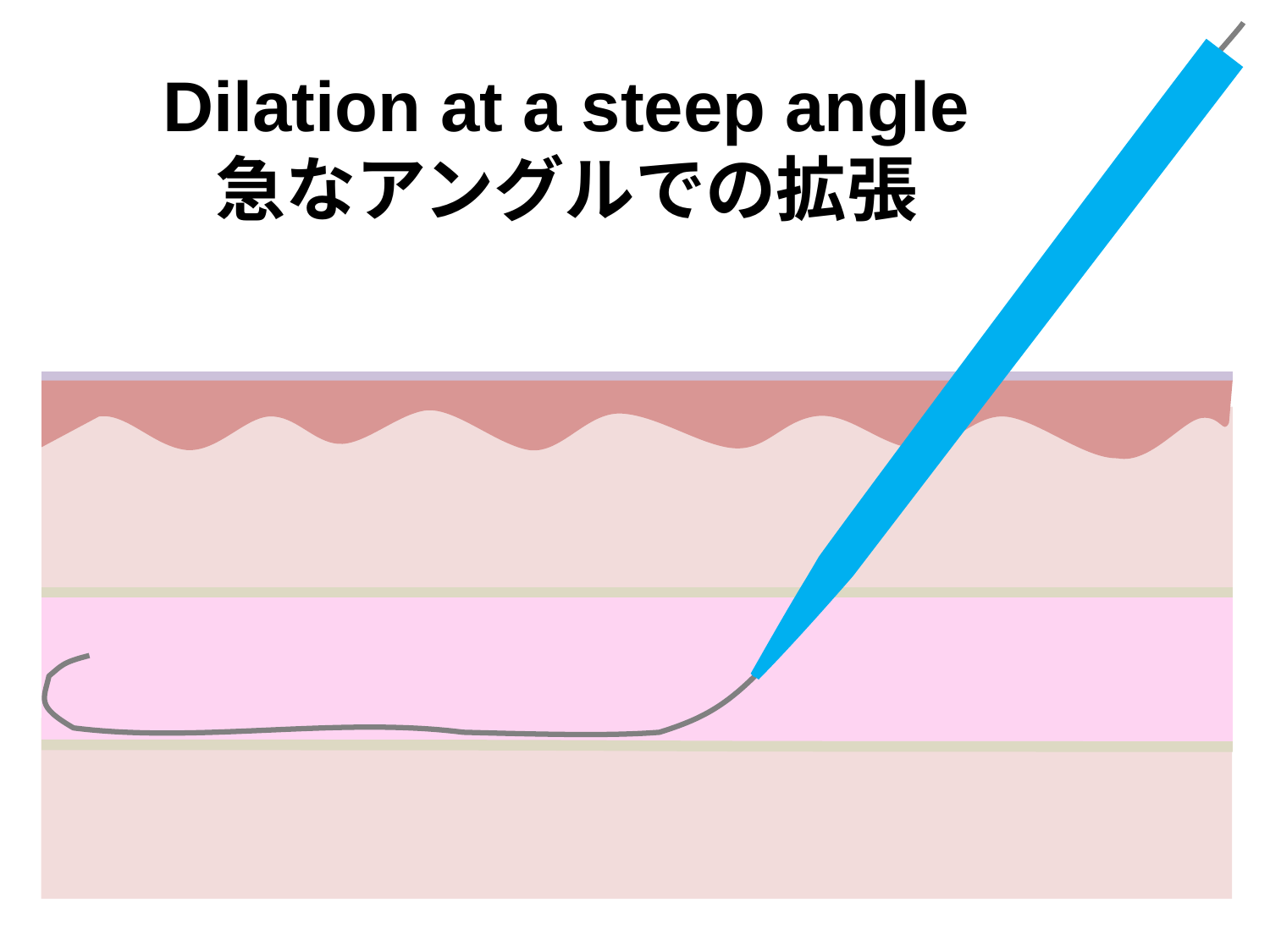

# Dilation at a steep angle 急なアングルでの拡張